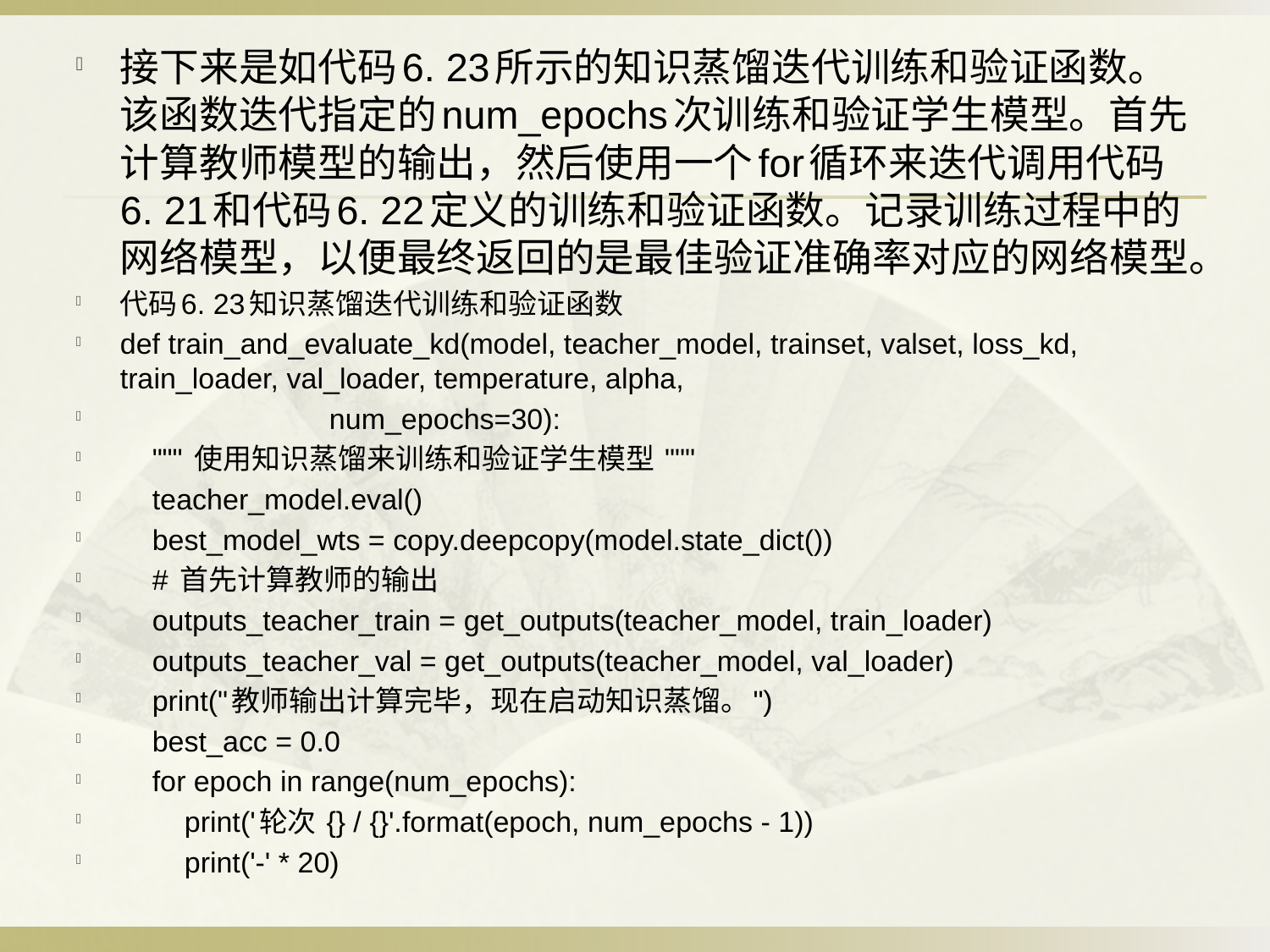

接下来是如代码6. 23所示的知识蒸馏迭代训练和验证函数。该函数迭代指定的num_epochs次训练和验证学生模型。首先计算教师模型的输出，然后使用一个for循环来迭代调用代码6. 21和代码6. 22定义的训练和验证函数。记录训练过程中的网络模型，以便最终返回的是最佳验证准确率对应的网络模型。
代码6. 23知识蒸馏迭代训练和验证函数
def train_and_evaluate_kd(model, teacher_model, trainset, valset, loss_kd, train_loader, val_loader, temperature, alpha,
                          num_epochs=30):
    """ 使用知识蒸馏来训练和验证学生模型 """
    teacher_model.eval()
    best_model_wts = copy.deepcopy(model.state_dict())
    # 首先计算教师的输出
    outputs_teacher_train = get_outputs(teacher_model, train_loader)
    outputs_teacher_val = get_outputs(teacher_model, val_loader)
    print("教师输出计算完毕，现在启动知识蒸馏。")
    best_acc = 0.0
    for epoch in range(num_epochs):
        print('轮次 {} / {}'.format(epoch, num_epochs - 1))
        print('-' * 20)